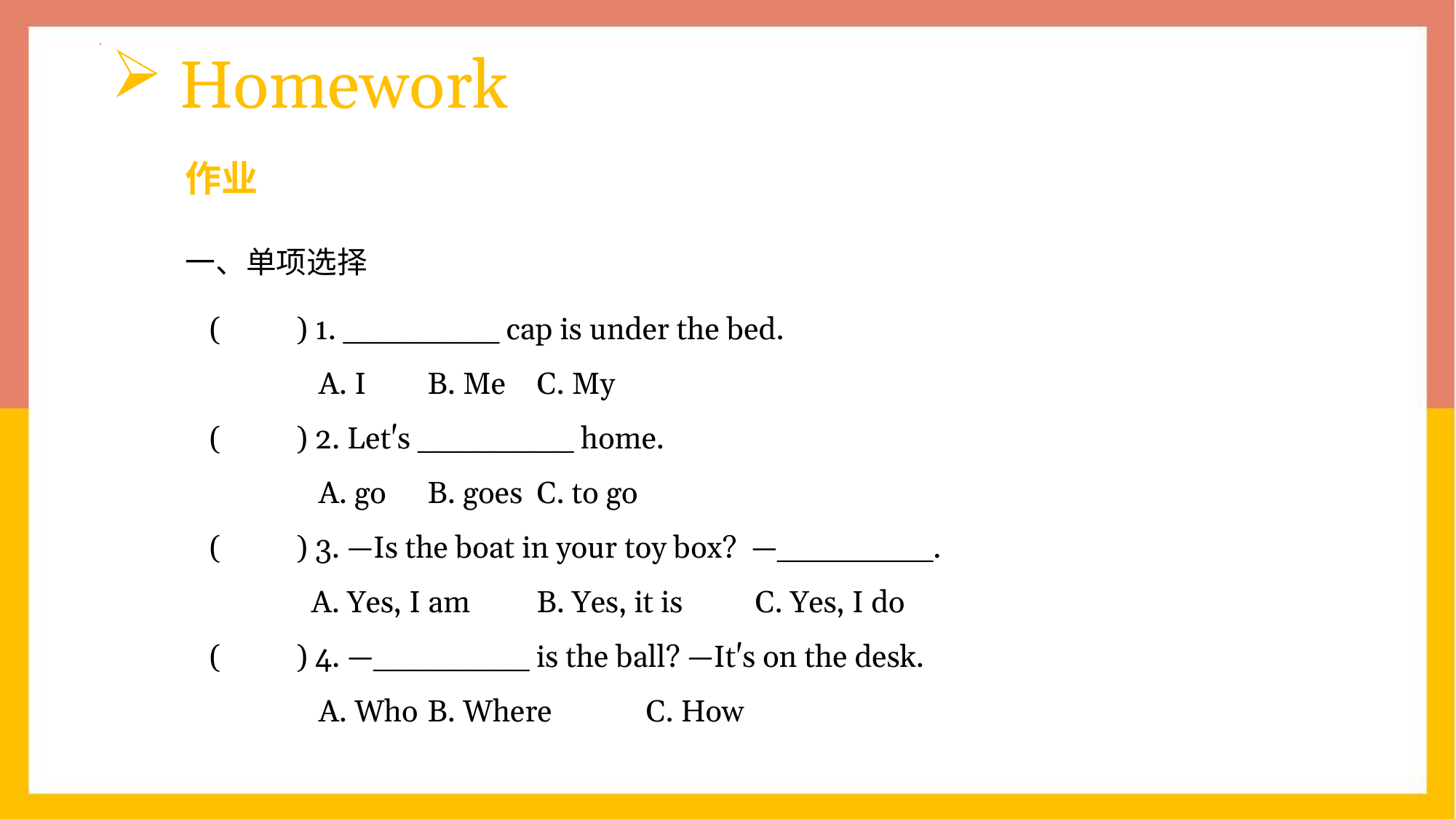

Homework
作业
一、单项选择
(　　) 1. ________ cap is under the bed.
               A. I	B. Me	C. My
(　　) 2. Let's ________ home.
               A. go	B. goes	C. to go
(　　) 3. —Is the boat in your toy box?  —________.
              A. Yes, I am	B. Yes, it is	C. Yes, I do
(　　) 4. —________ is the ball? —It's on the desk.
               A. Who	B. Where	C. How